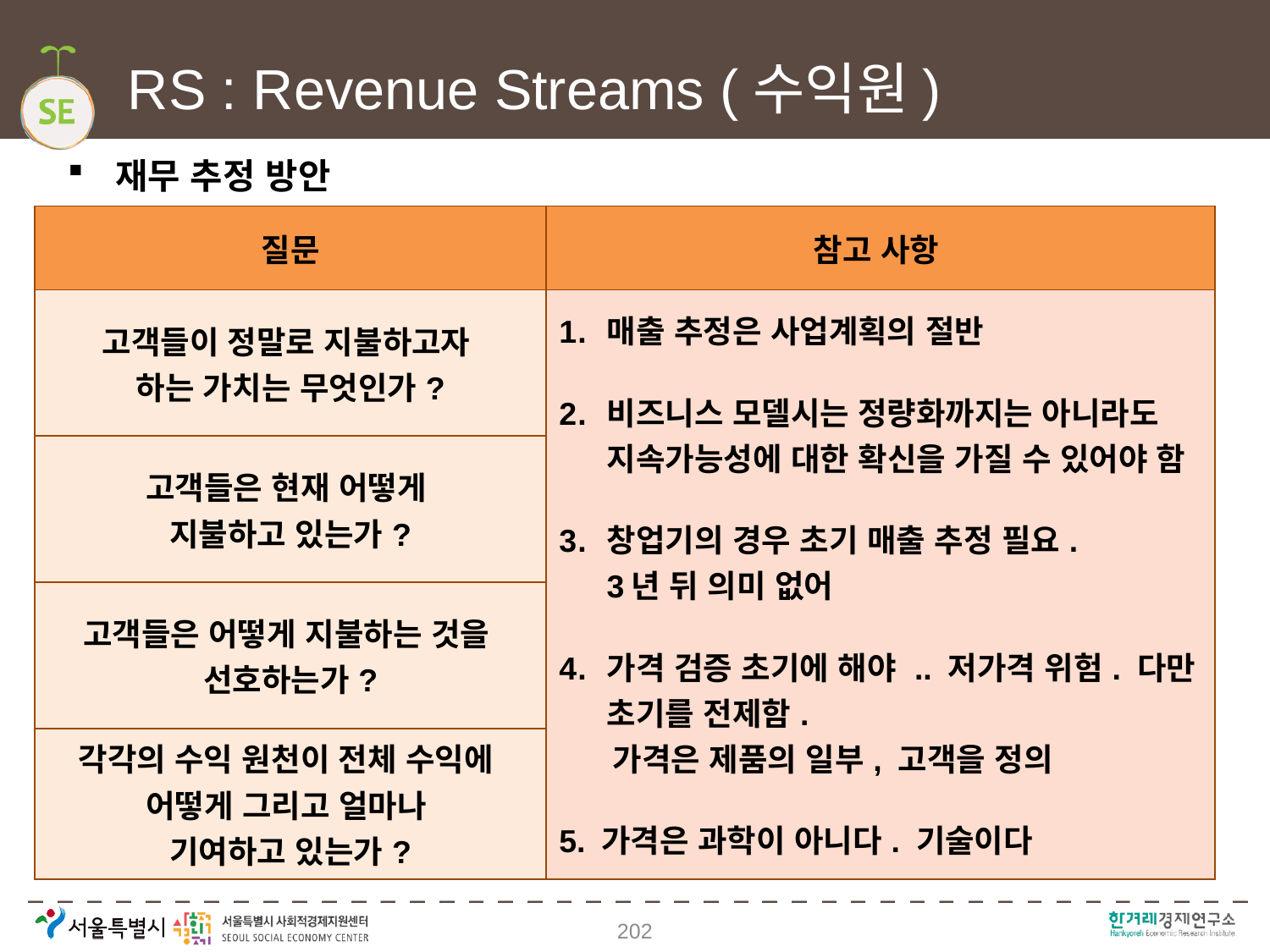

# RS : Revenue Streams (수익원)
재무 추정 방안
| 질문 | 참고 사항 |
| --- | --- |
| 고객들이 정말로 지불하고자 하는 가치는 무엇인가? | 매출 추정은 사업계획의 절반 비즈니스 모델시는 정량화까지는 아니라도 지속가능성에 대한 확신을 가질 수 있어야 함 창업기의 경우 초기 매출 추정 필요. 3년 뒤 의미 없어 가격 검증 초기에 해야 .. 저가격 위험. 다만 초기를 전제함. 가격은 제품의 일부, 고객을 정의 5. 가격은 과학이 아니다. 기술이다 |
| 고객들은 현재 어떻게 지불하고 있는가? |  |
| 고객들은 어떻게 지불하는 것을 선호하는가? |  |
| 각각의 수익 원천이 전체 수익에 어떻게 그리고 얼마나 기여하고 있는가? |  |
202